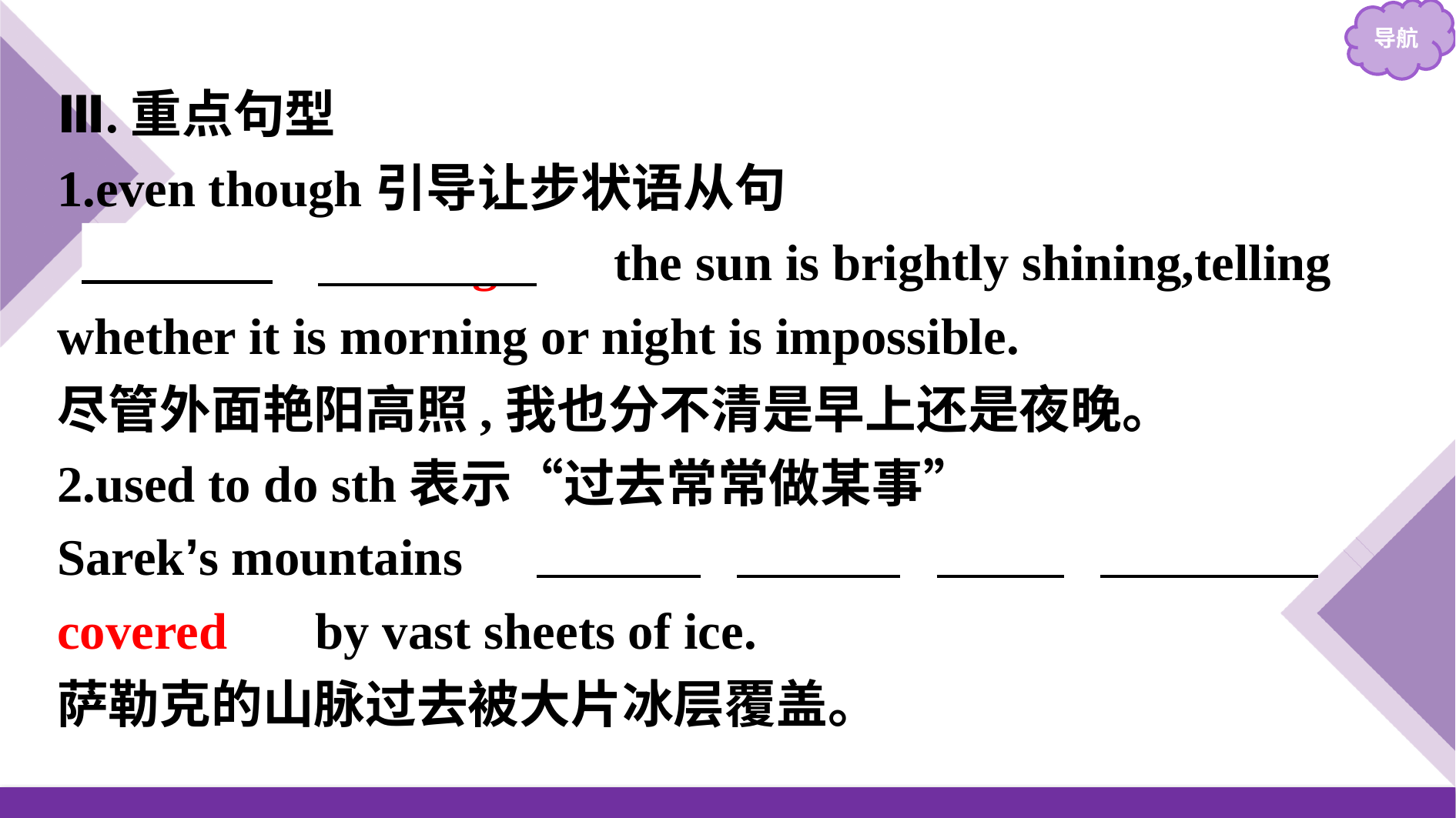

Ⅲ.重点句型
1.even though引导让步状语从句
　Even　 　though　 the sun is brightly shining,telling whether it is morning or night is impossible.
尽管外面艳阳高照,我也分不清是早上还是夜晚。
2.used to do sth表示“过去常常做某事”
Sarek’s mountains 　used　 　to　 　be　 　covered　 by vast sheets of ice.
萨勒克的山脉过去被大片冰层覆盖。